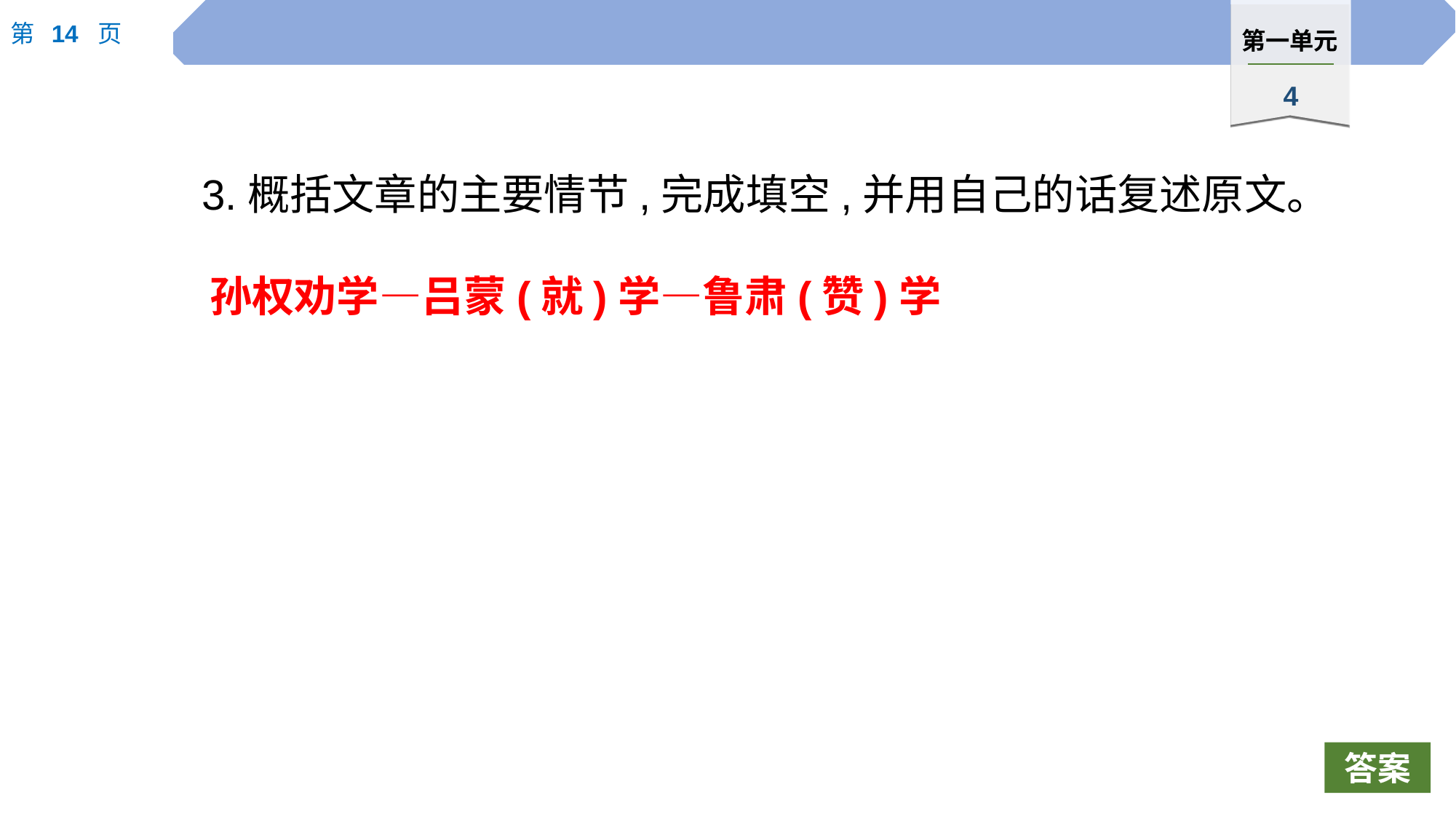

3.概括文章的主要情节,完成填空,并用自己的话复述原文。
孙权劝学—吕蒙(就)学—鲁肃(赞)学
答案